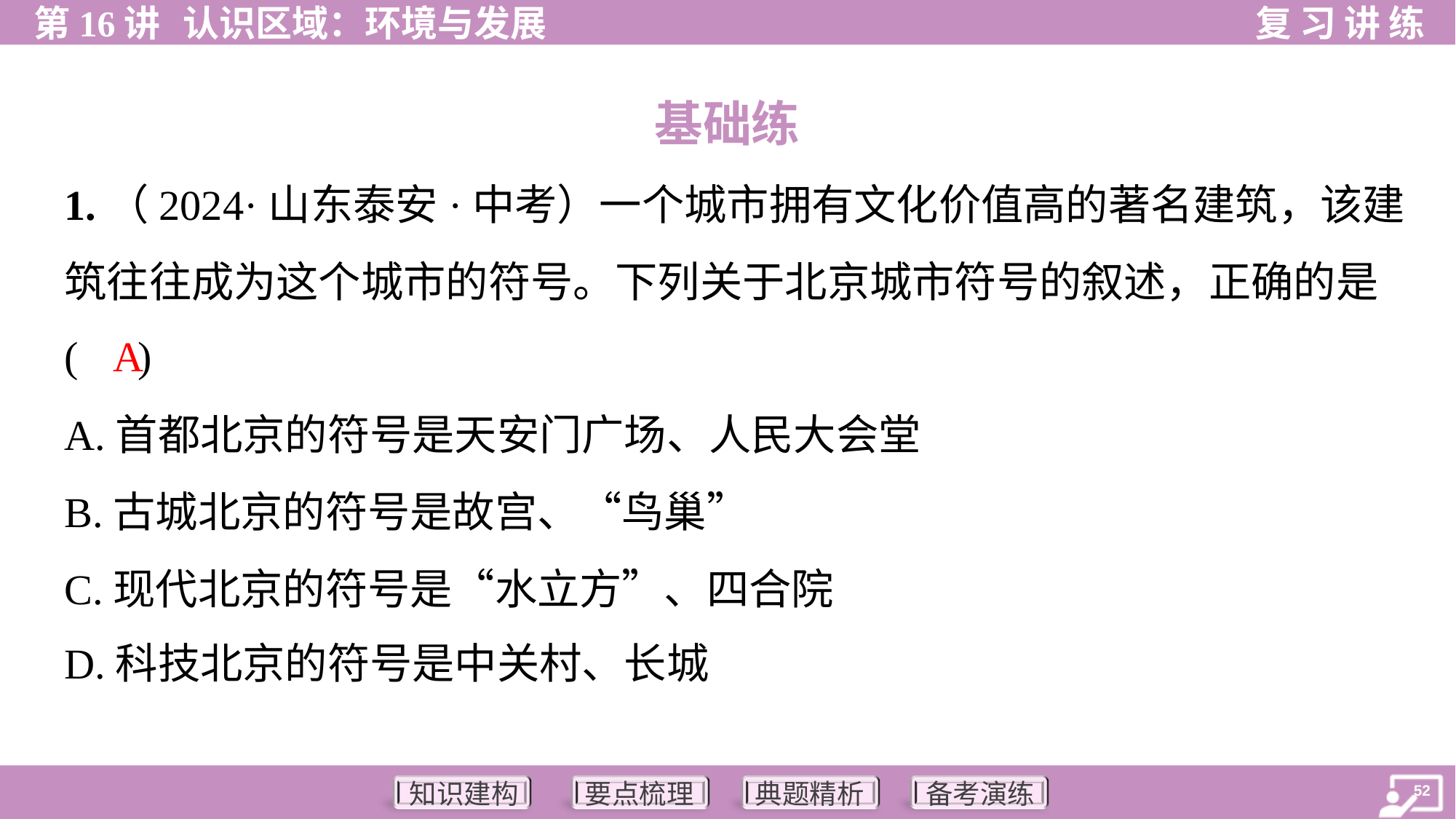

基础练
1.（2024·山东泰安·中考）一个城市拥有文化价值高的著名建筑，该建
筑往往成为这个城市的符号。下列关于北京城市符号的叙述，正确的是
(     )
A
A.首都北京的符号是天安门广场、人民大会堂
B.古城北京的符号是故宫、“鸟巢”
C.现代北京的符号是“水立方”、四合院
D.科技北京的符号是中关村、长城